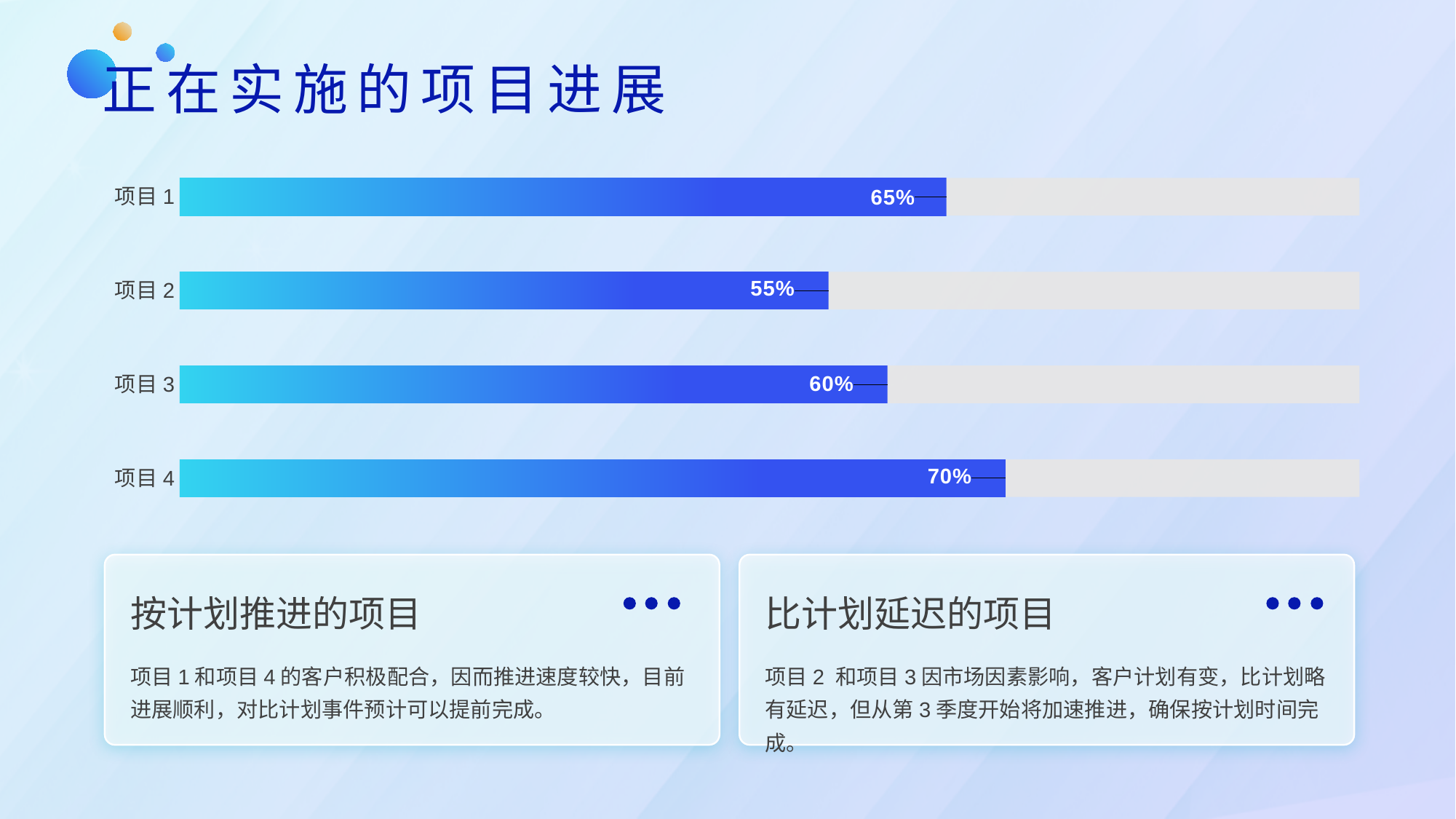

# 正在实施的项目进展

### Chart

| Category | 固定值 | 数据填入2 |
|---|---|---|
| 项目1 | 1.0 | 0.65 |
| 项目2 | 1.0 | 0.55 |
| 项目3 | 1.0 | 0.6 |
| 项目4 | 1.0 | 0.7 |
按计划推进的项目

项目1和项目4的客户积极配合，因而推进速度较快，目前进展顺利，对比计划事件预计可以提前完成。

比计划延迟的项目

项目2 和项目3因市场因素影响，客户计划有变，比计划略有延迟，但从第3季度开始将加速推进，确保按计划时间完成。